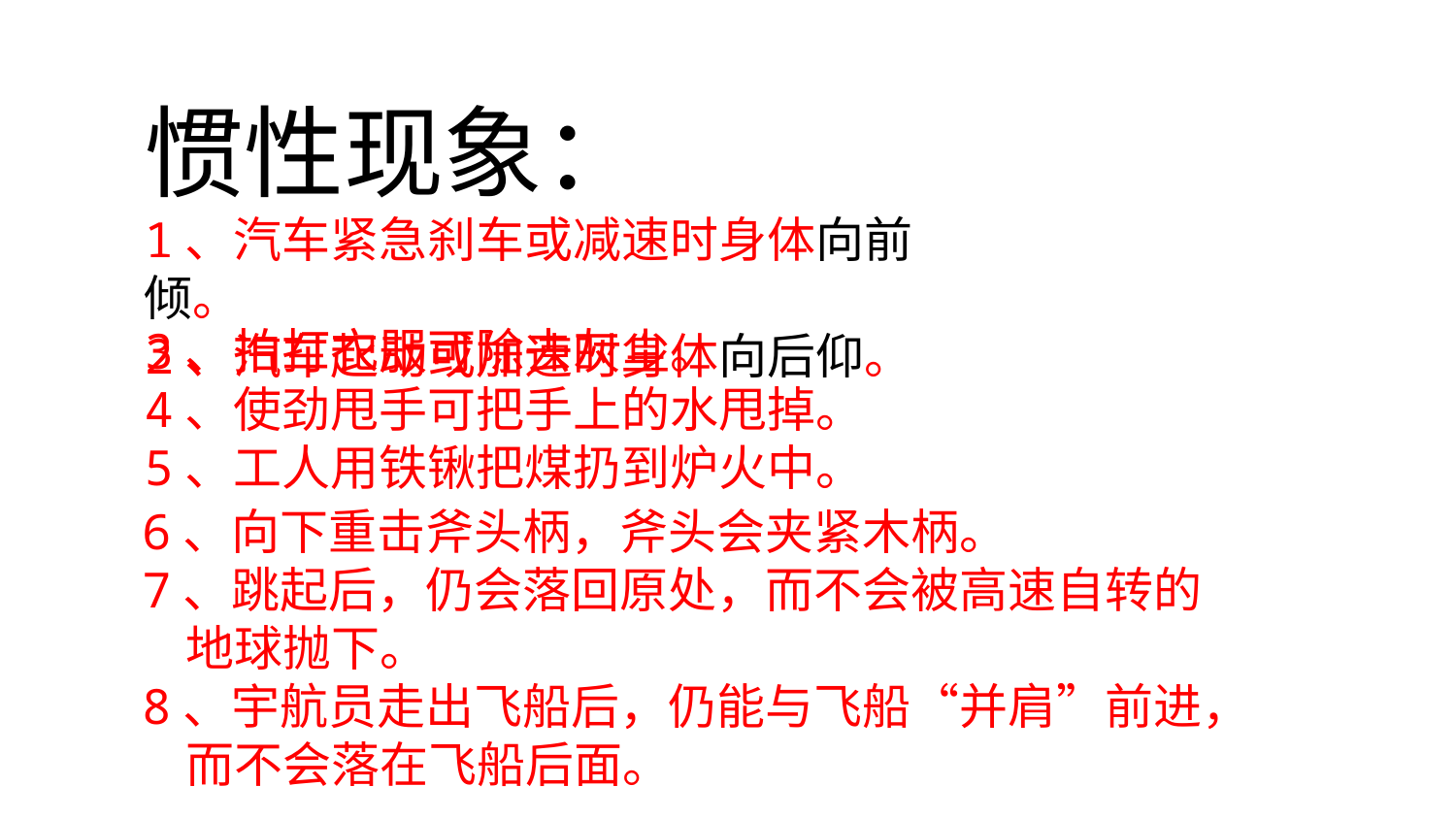

惯性现象：
1、汽车紧急刹车或减速时身体向前倾。
2、汽车起动或加速时身体向后仰。
3、拍打衣服可除去灰尘。
4、使劲甩手可把手上的水甩掉。
5、工人用铁锹把煤扔到炉火中。
6、向下重击斧头柄，斧头会夹紧木柄。
7、跳起后，仍会落回原处，而不会被高速自转的
   地球抛下。
8、宇航员走出飞船后，仍能与飞船“并肩”前进，
   而不会落在飞船后面。